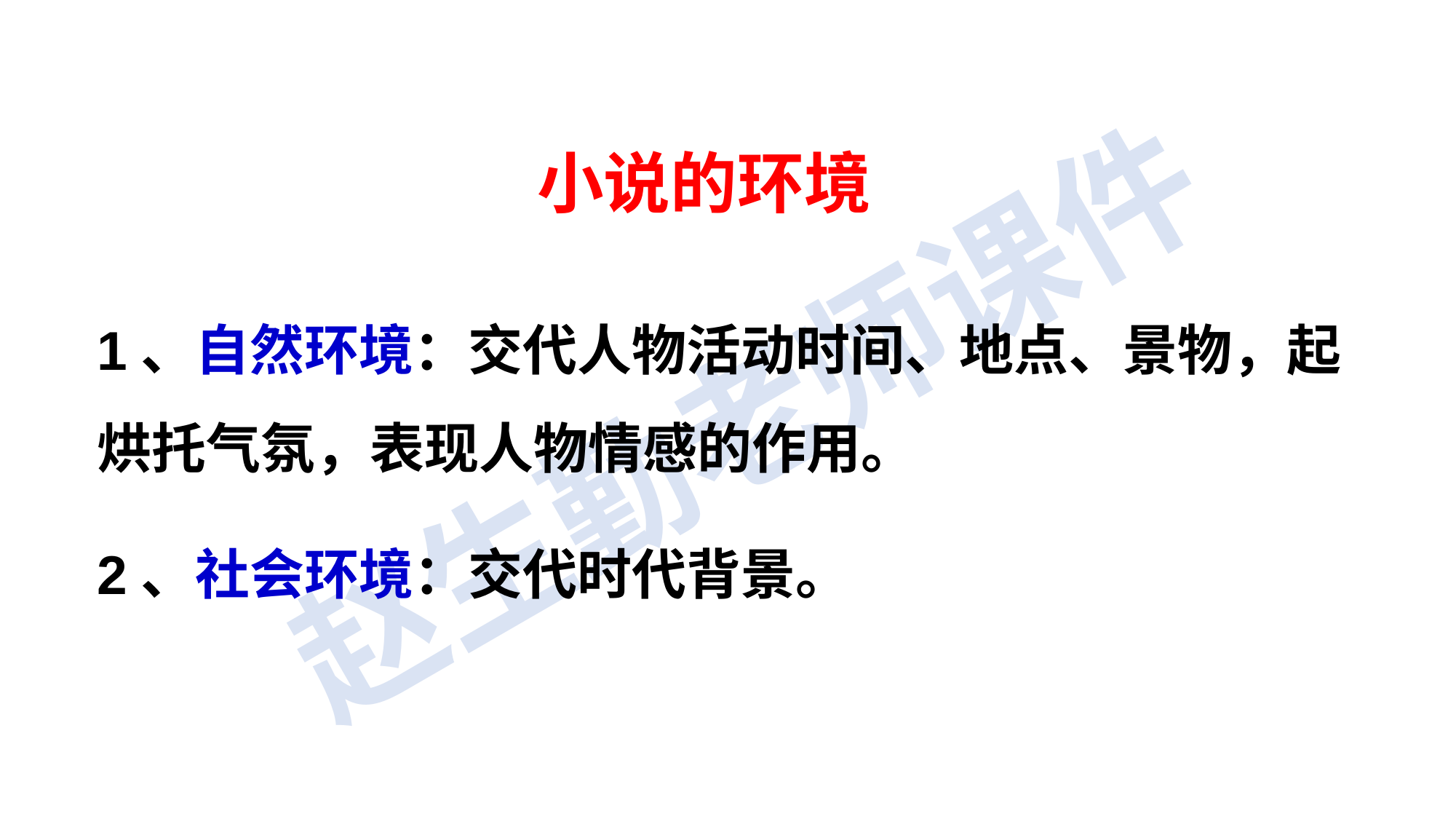

小说的环境
1、自然环境：交代人物活动时间、地点、景物，起烘托气氛，表现人物情感的作用。
2、社会环境：交代时代背景。